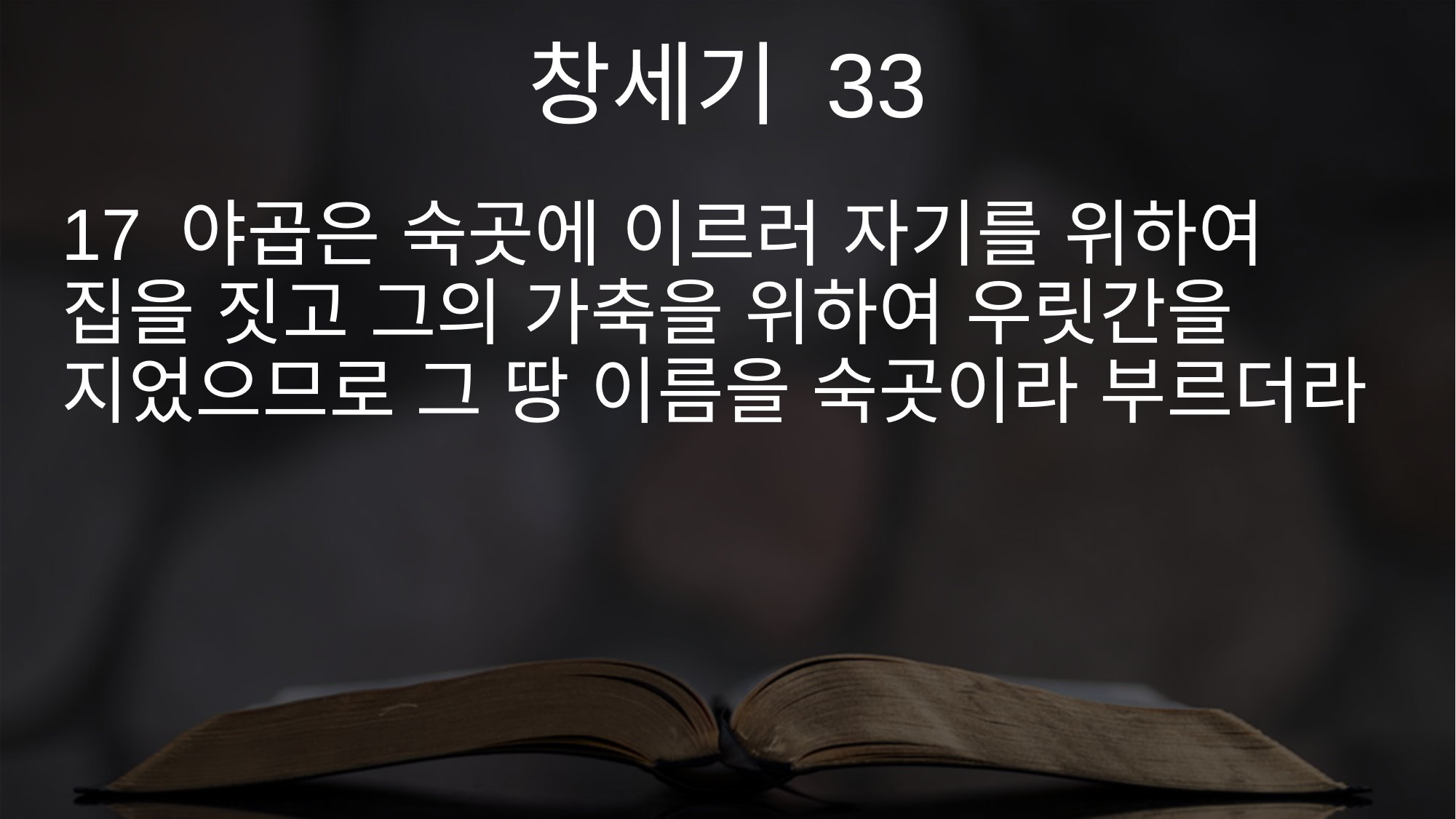

창세기 33
17 야곱은 숙곳에 이르러 자기를 위하여 집을 짓고 그의 가축을 위하여 우릿간을 지었으므로 그 땅 이름을 숙곳이라 부르더라